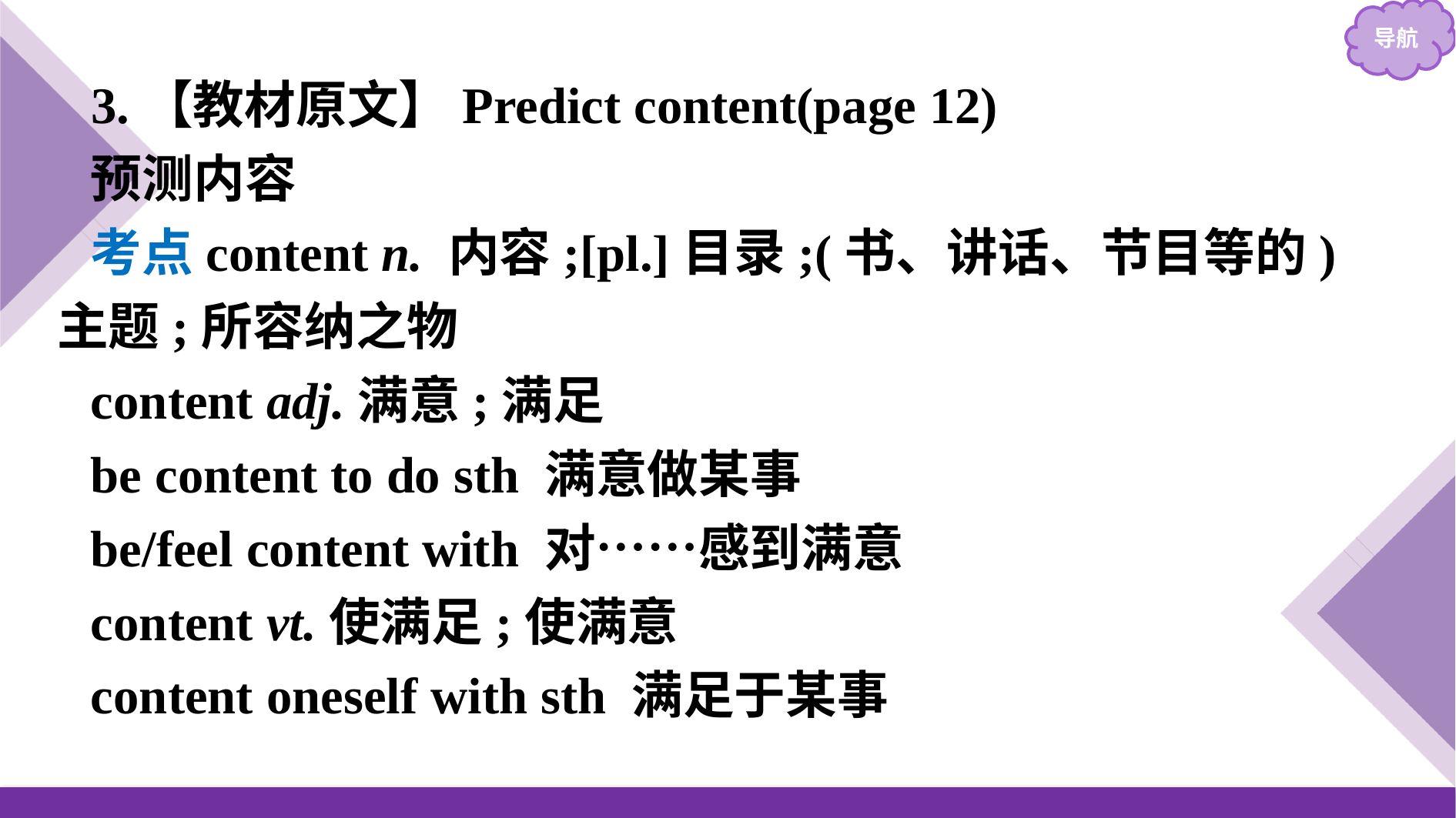

3.【教材原文】Predict content(page 12)
预测内容
考点content n. 内容;[pl.]目录;(书、讲话、节目等的)主题;所容纳之物
content adj.满意;满足
be content to do sth 满意做某事
be/feel content with 对……感到满意
content vt.使满足;使满意
content oneself with sth 满足于某事